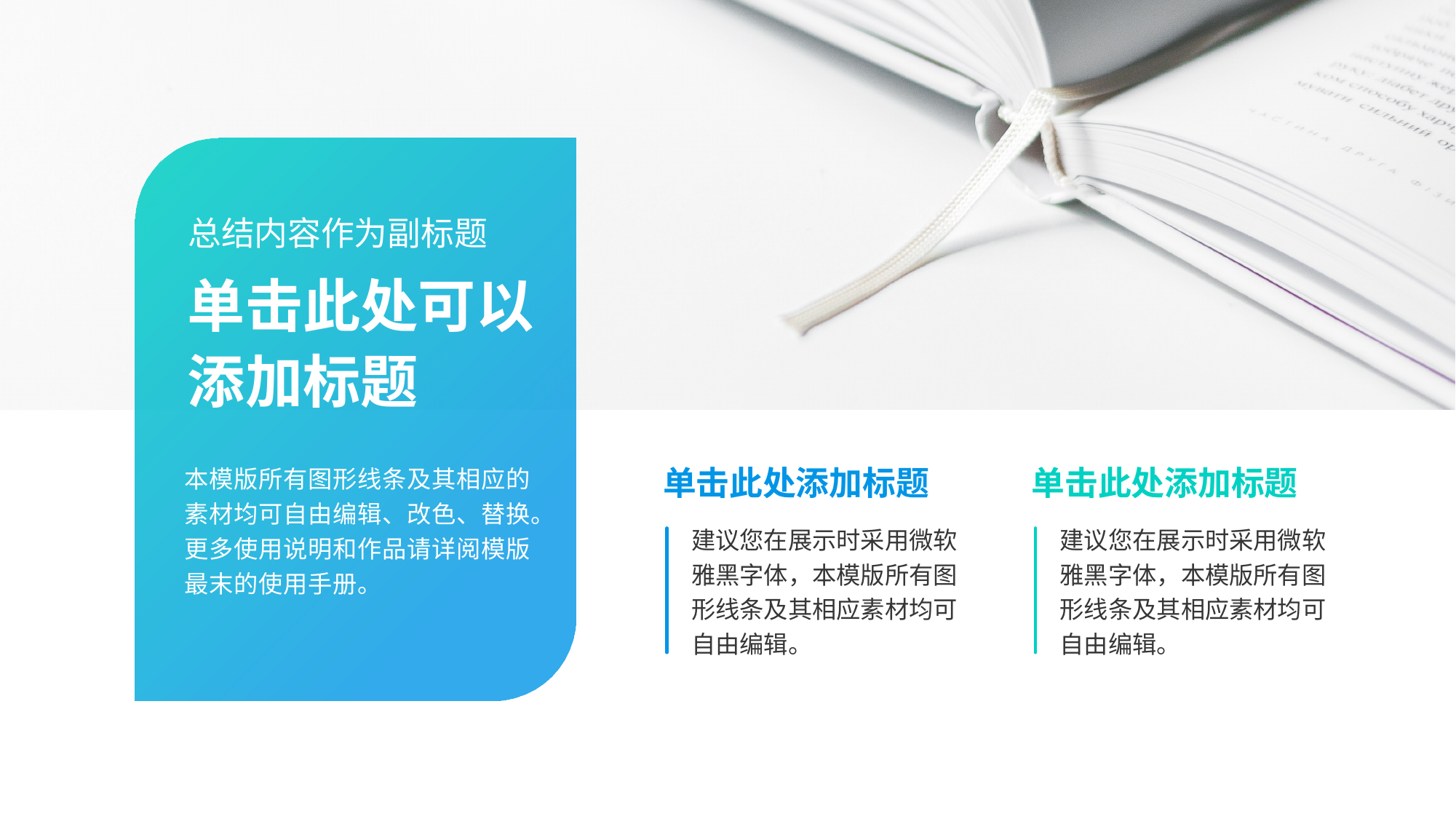

总结内容作为副标题
单击此处可以
添加标题
单击此处添加标题
单击此处添加标题
本模版所有图形线条及其相应的素材均可自由编辑、改色、替换。更多使用说明和作品请详阅模版最末的使用手册。
建议您在展示时采用微软雅黑字体，本模版所有图形线条及其相应素材均可自由编辑。
建议您在展示时采用微软雅黑字体，本模版所有图形线条及其相应素材均可自由编辑。